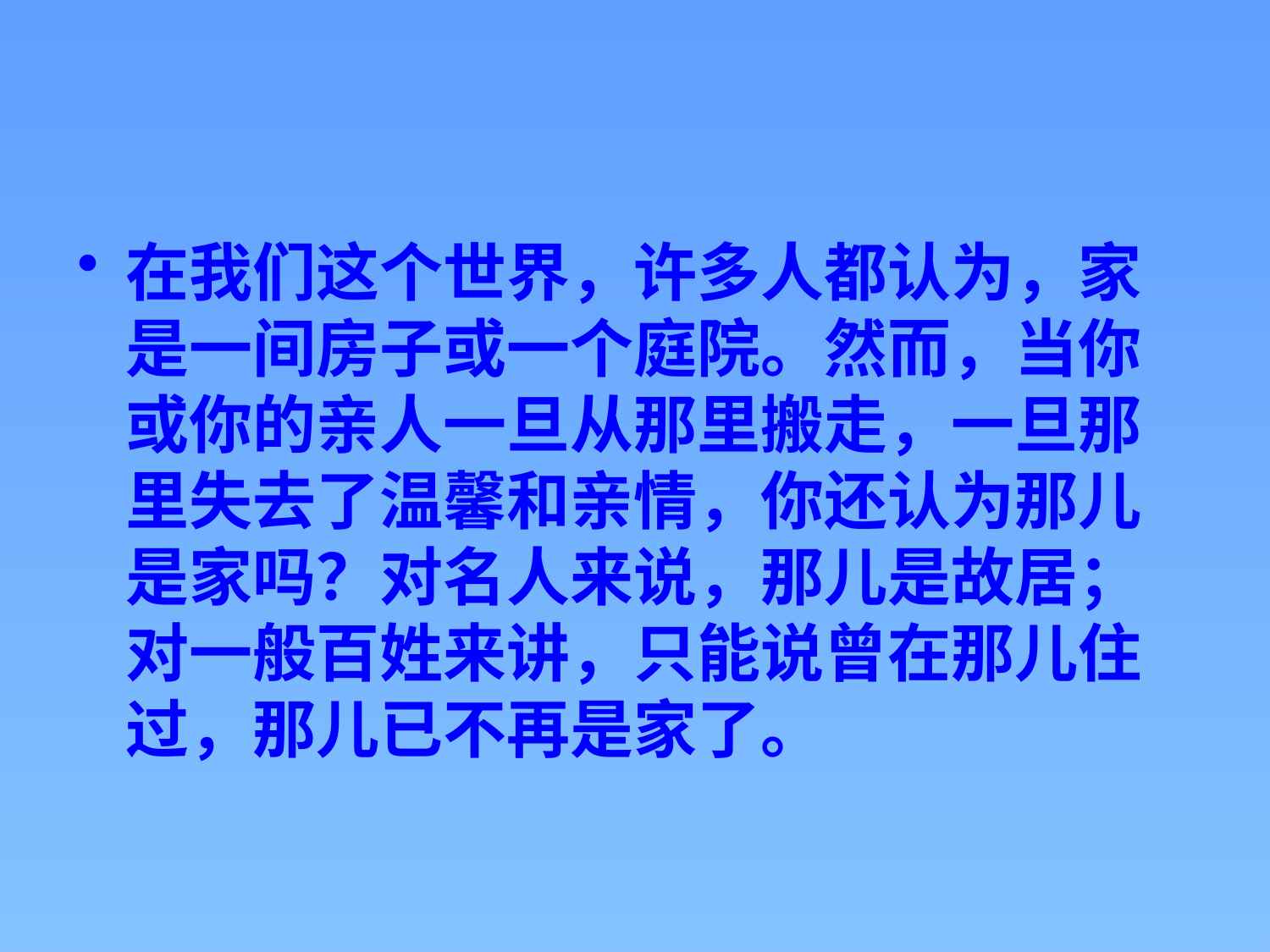

在我们这个世界，许多人都认为，家是一间房子或一个庭院。然而，当你或你的亲人一旦从那里搬走，一旦那里失去了温馨和亲情，你还认为那儿是家吗？对名人来说，那儿是故居；对一般百姓来讲，只能说曾在那儿住过，那儿已不再是家了。